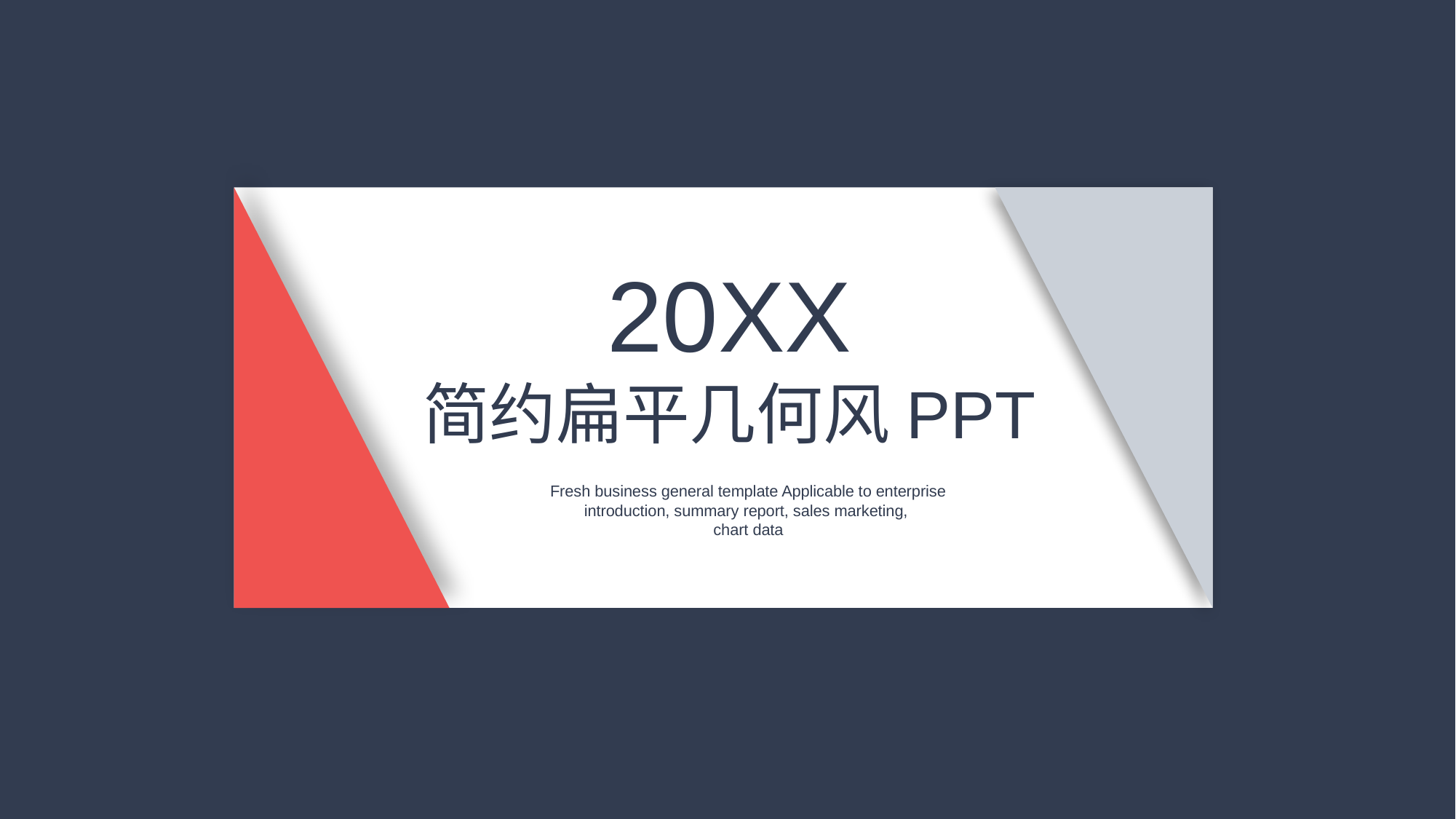

20XX
简约扁平几何风PPT

Fresh business general template Applicable to enterprise introduction, summary report, sales marketing,
chart data